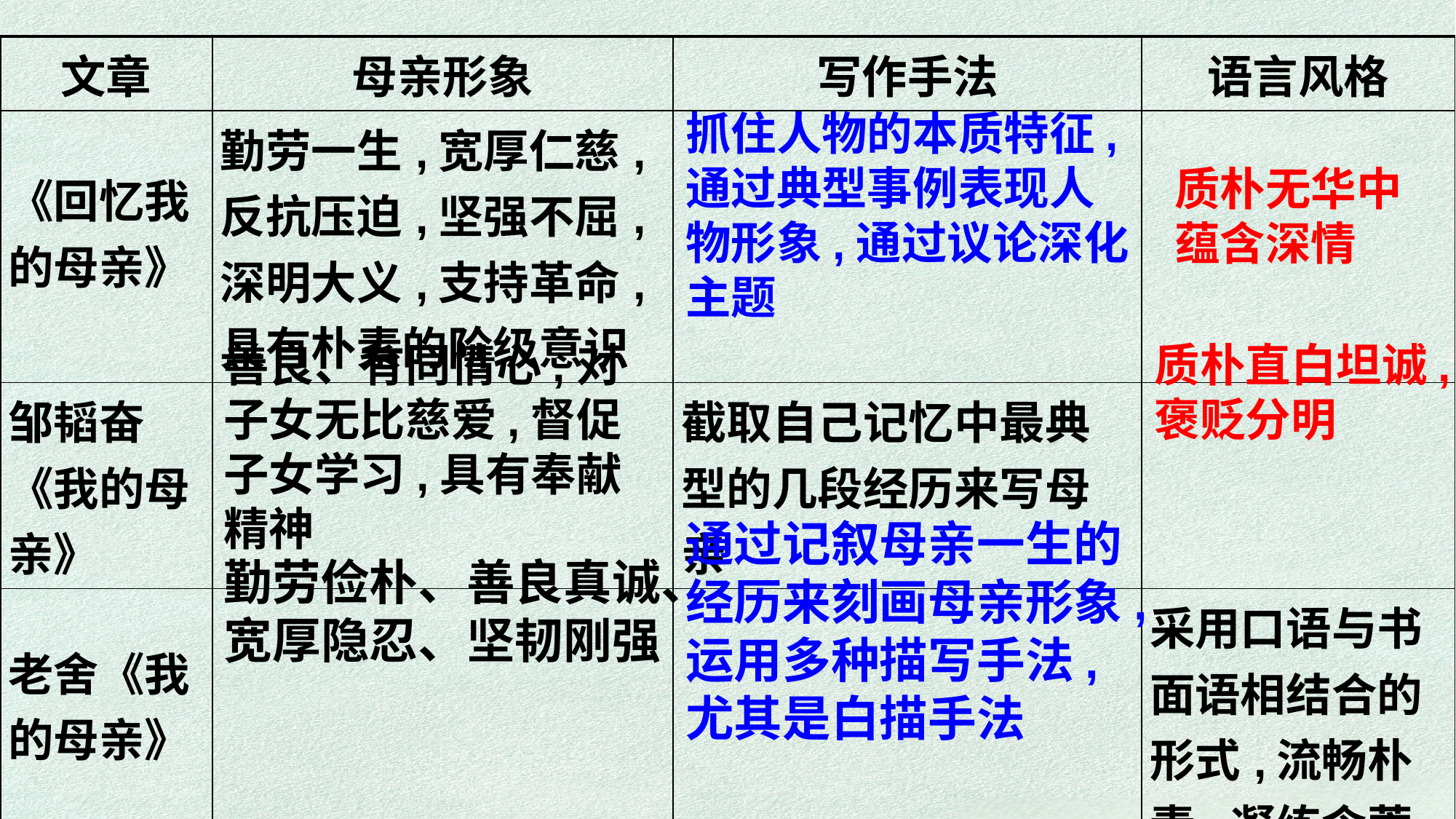

| 文章 | 母亲形象 | 写作手法 | 语言风格 |
| --- | --- | --- | --- |
| 《回忆我的母亲》 | 勤劳一生,宽厚仁慈,反抗压迫,坚强不屈,深明大义,支持革命,具有朴素的阶级意识 |  |  |
| 邹韬奋《我的母亲》 |  | 截取自己记忆中最典型的几段经历来写母亲 |  |
| 老舍《我的母亲》 |  |  | 采用口语与书面语相结合的形式,流畅朴素,凝练含蓄,富有表现力 |
抓住人物的本质特征,通过典型事例表现人物形象,通过议论深化主题
质朴无华中蕴含深情
善良、有同情心,对子女无比慈爱,督促子女学习,具有奉献精神
质朴直白坦诚,褒贬分明
通过记叙母亲一生的经历来刻画母亲形象,运用多种描写手法,尤其是白描手法
勤劳俭朴、善良真诚、宽厚隐忍、坚韧刚强